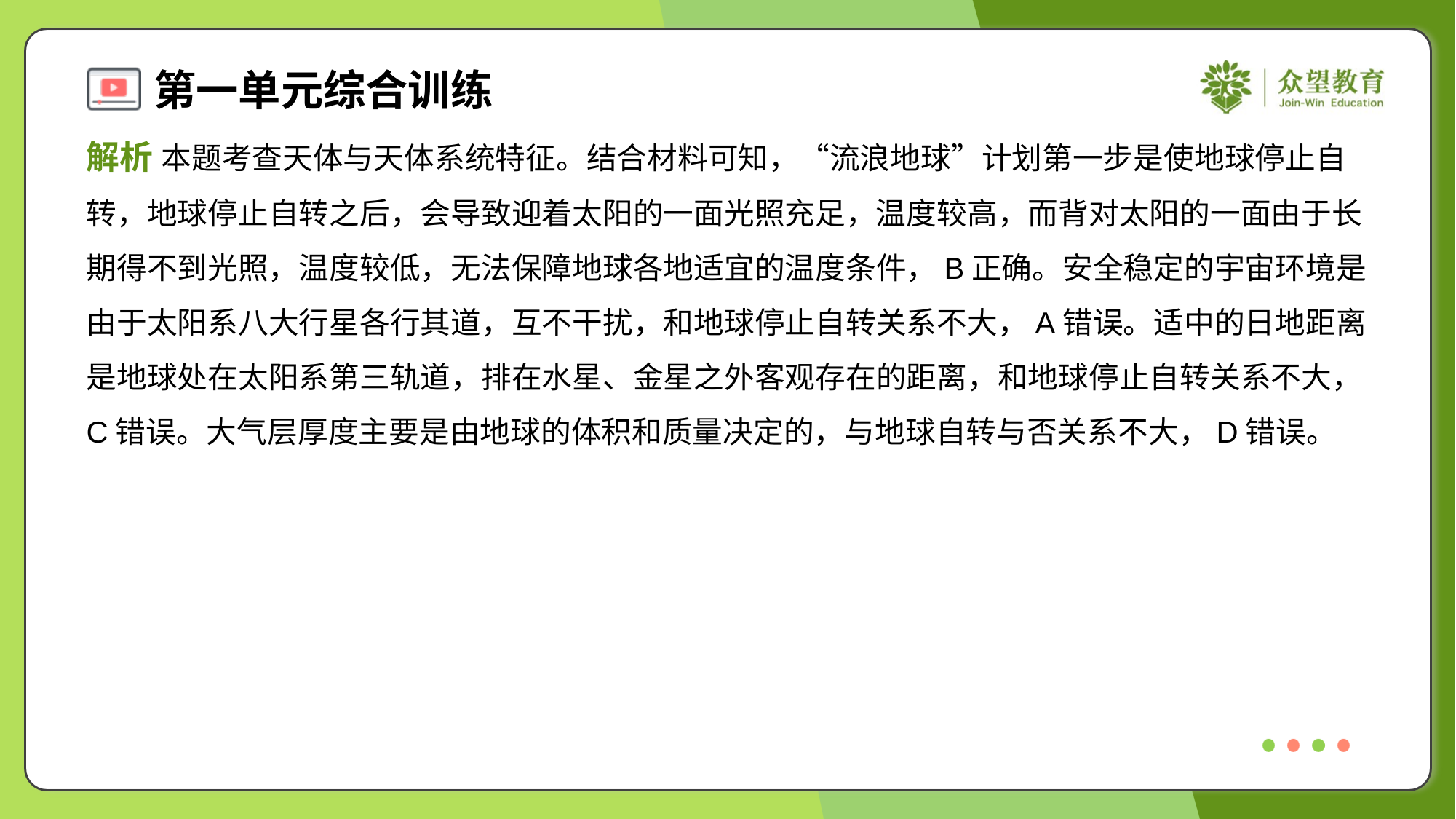

解析 本题考查天体与天体系统特征。结合材料可知，“流浪地球”计划第一步是使地球停止自
转，地球停止自转之后，会导致迎着太阳的一面光照充足，温度较高，而背对太阳的一面由于长
期得不到光照，温度较低，无法保障地球各地适宜的温度条件，B正确。安全稳定的宇宙环境是
由于太阳系八大行星各行其道，互不干扰，和地球停止自转关系不大，A错误。适中的日地距离
是地球处在太阳系第三轨道，排在水星、金星之外客观存在的距离，和地球停止自转关系不大，
C错误。大气层厚度主要是由地球的体积和质量决定的，与地球自转与否关系不大，D错误。